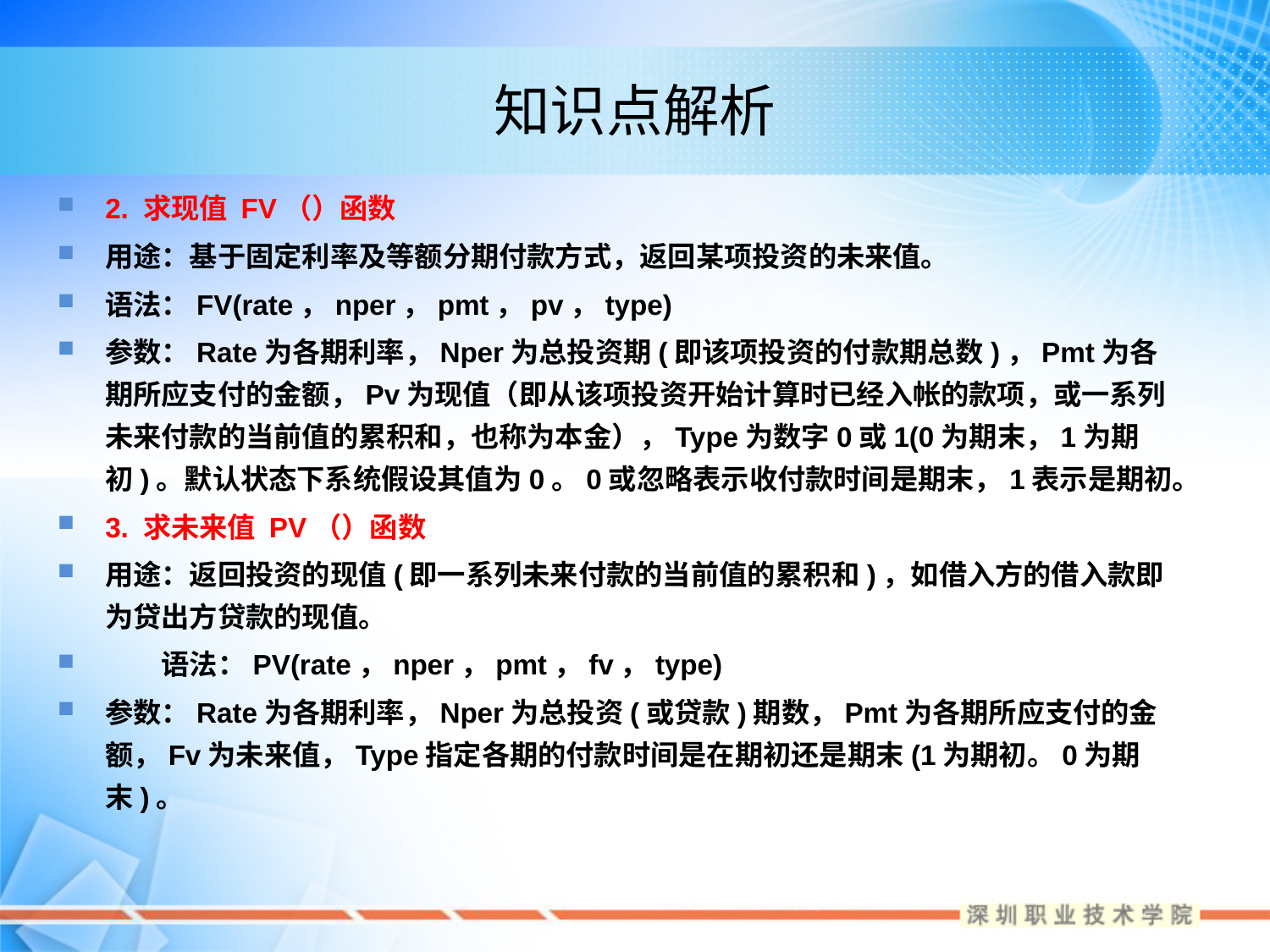

# 知识点解析
2. 求现值 FV（）函数
用途：基于固定利率及等额分期付款方式，返回某项投资的未来值。
语法：FV(rate，nper，pmt，pv，type)
参数：Rate为各期利率，Nper为总投资期(即该项投资的付款期总数)，Pmt为各期所应支付的金额，Pv为现值（即从该项投资开始计算时已经入帐的款项，或一系列未来付款的当前值的累积和，也称为本金），Type为数字0或1(0为期末，1为期初)。默认状态下系统假设其值为0。0或忽略表示收付款时间是期末，1表示是期初。
3. 求未来值 PV（）函数
用途：返回投资的现值(即一系列未来付款的当前值的累积和)，如借入方的借入款即为贷出方贷款的现值。
　　语法：PV(rate，nper，pmt，fv，type)
参数：Rate为各期利率，Nper为总投资(或贷款)期数，Pmt为各期所应支付的金额，Fv为未来值，Type指定各期的付款时间是在期初还是期末(1为期初。0为期末)。